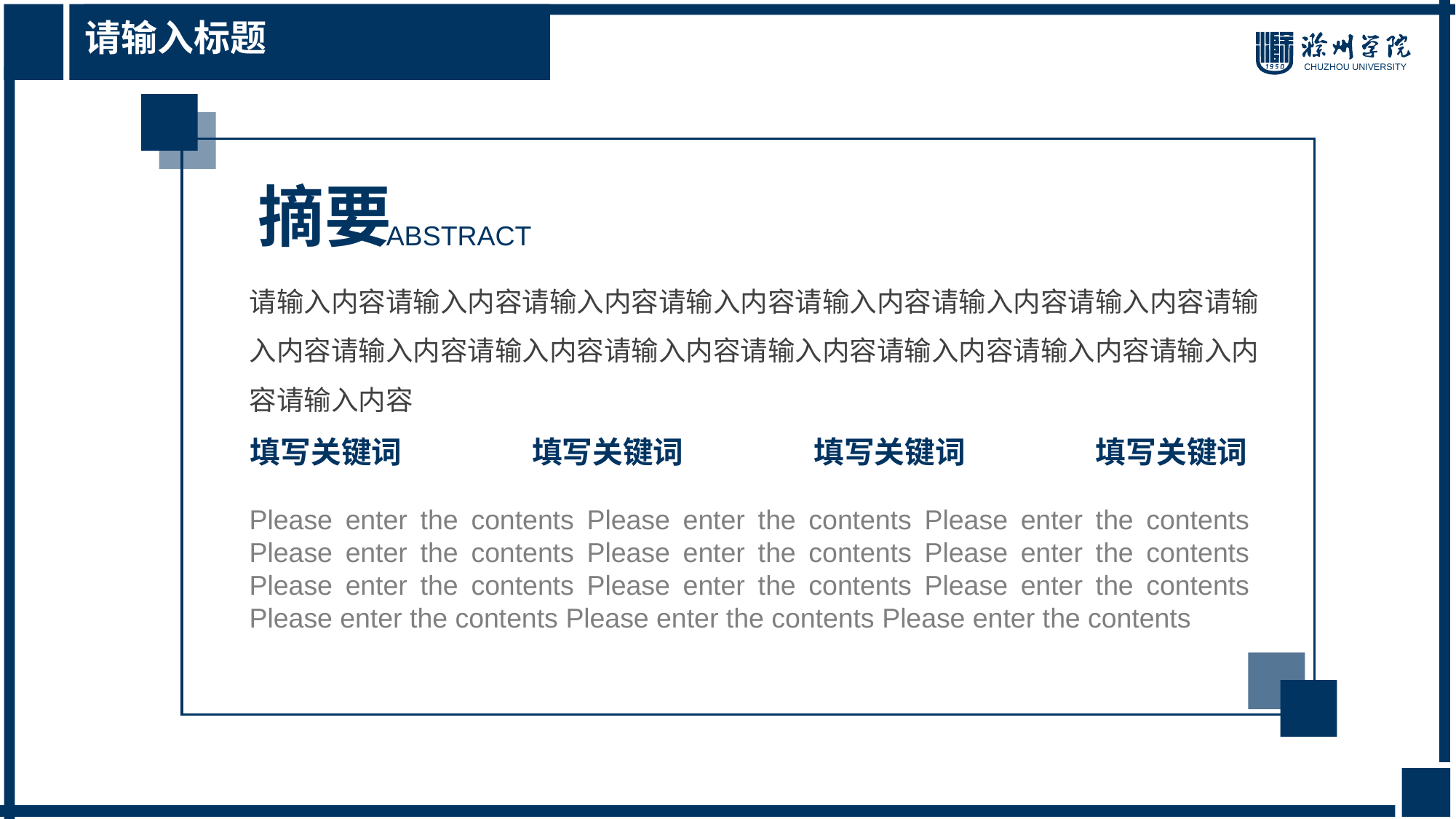

请输入标题

摘要
ABSTRACT
请输入内容请输入内容请输入内容请输入内容请输入内容请输入内容请输入内容请输入内容请输入内容请输入内容请输入内容请输入内容请输入内容请输入内容请输入内容请输入内容
填写关键词
填写关键词
填写关键词
填写关键词
Please enter the contents Please enter the contents Please enter the contents Please enter the contents Please enter the contents Please enter the contents Please enter the contents Please enter the contents Please enter the contents Please enter the contents Please enter the contents Please enter the contents